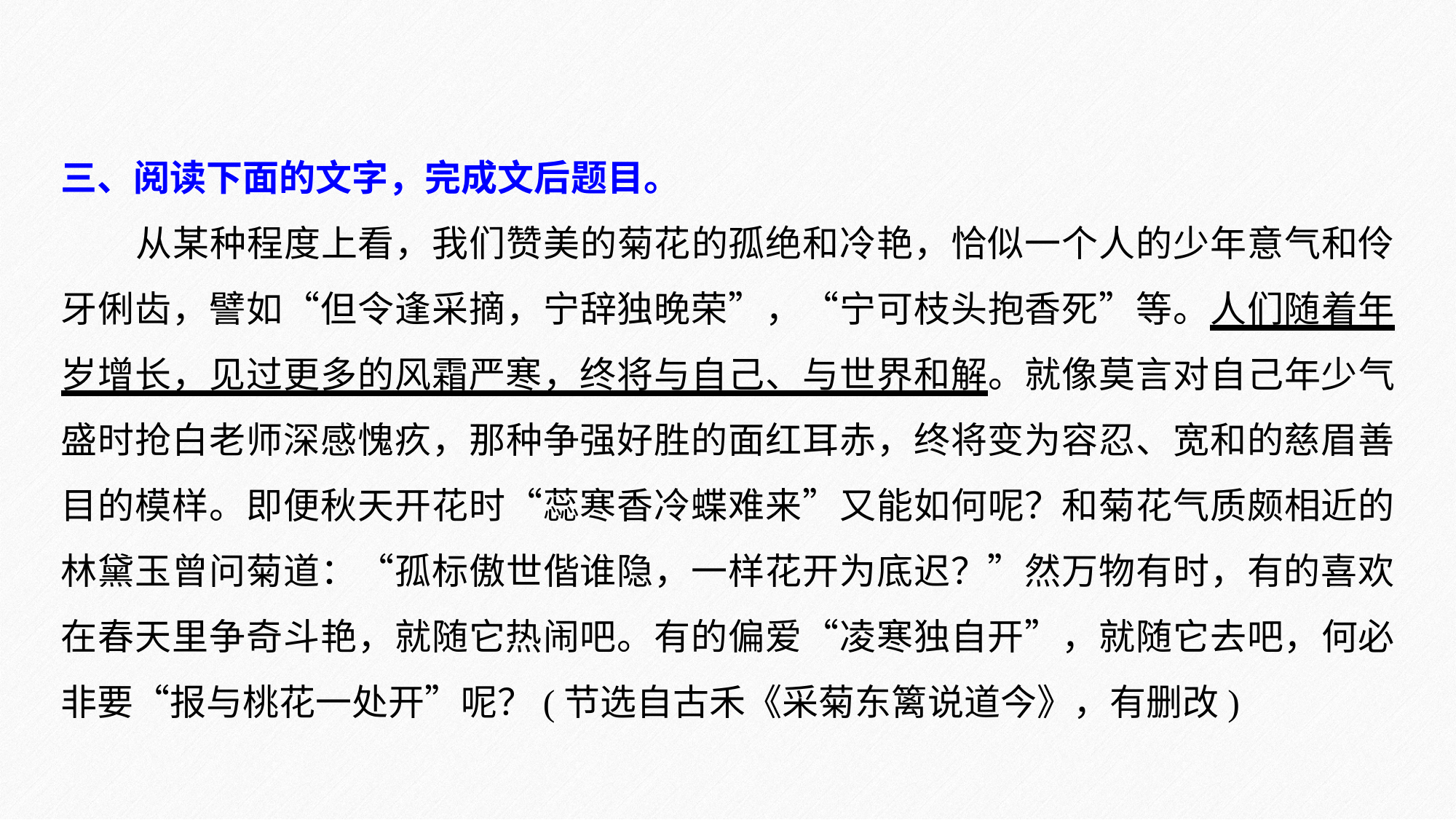

三、阅读下面的文字，完成文后题目。
从某种程度上看，我们赞美的菊花的孤绝和冷艳，恰似一个人的少年意气和伶牙俐齿，譬如“但令逢采摘，宁辞独晚荣”，“宁可枝头抱香死”等。人们随着年岁增长，见过更多的风霜严寒，终将与自己、与世界和解。就像莫言对自己年少气盛时抢白老师深感愧疚，那种争强好胜的面红耳赤，终将变为容忍、宽和的慈眉善目的模样。即便秋天开花时“蕊寒香冷蝶难来”又能如何呢？和菊花气质颇相近的林黛玉曾问菊道：“孤标傲世偕谁隐，一样花开为底迟？”然万物有时，有的喜欢在春天里争奇斗艳，就随它热闹吧。有的偏爱“凌寒独自开”，就随它去吧，何必非要“报与桃花一处开”呢？(节选自古禾《采菊东篱说道今》，有删改)